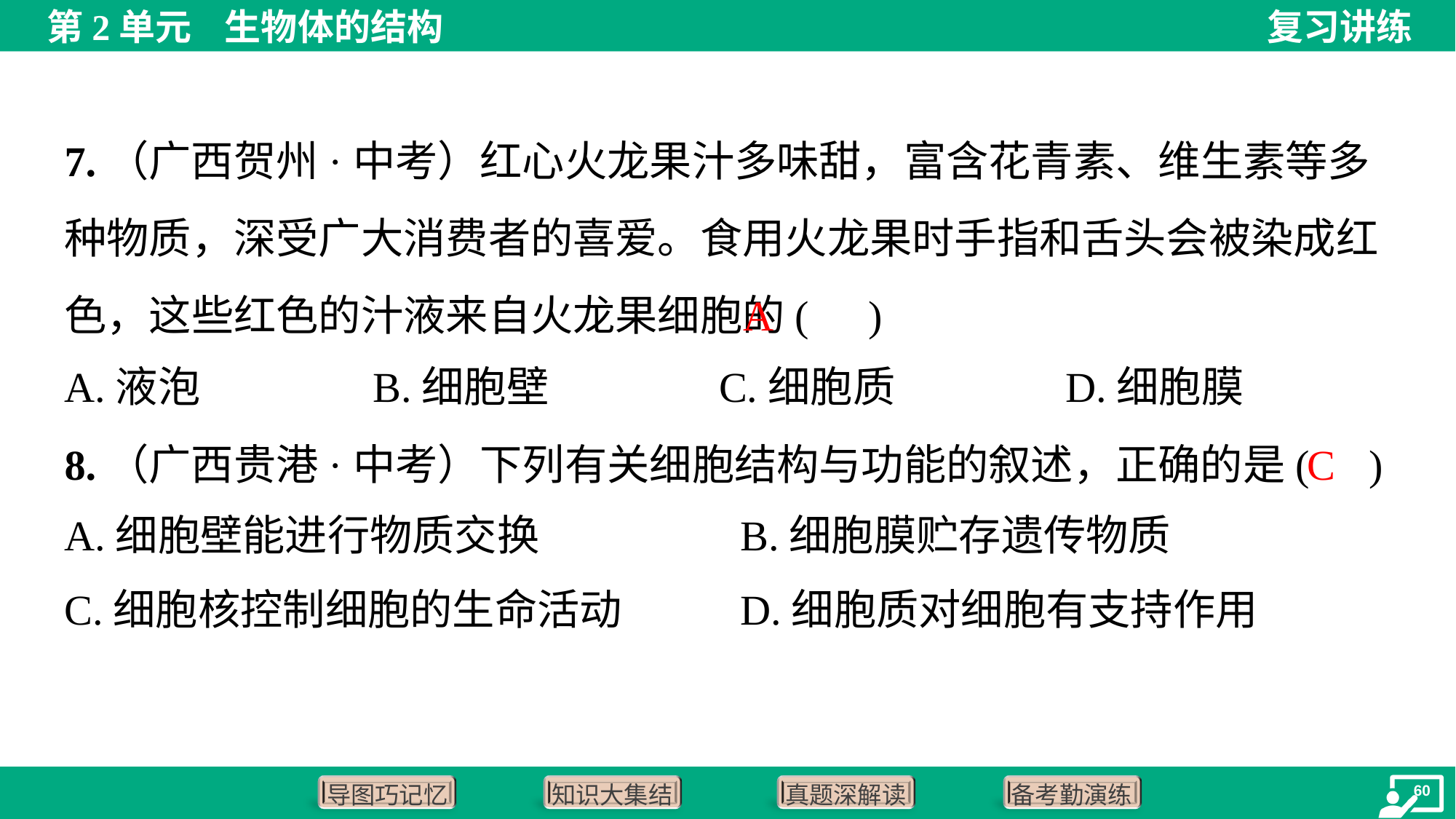

7.（广西贺州·中考）红心火龙果汁多味甜，富含花青素、维生素等多种物质，深受广大消费者的喜爱。食用火龙果时手指和舌头会被染成红色，这些红色的汁液来自火龙果细胞的(     )
A
A.液泡	B.细胞壁	C.细胞质	D.细胞膜
8.（广西贵港·中考）下列有关细胞结构与功能的叙述，正确的是(     )
C
A.细胞壁能进行物质交换	B.细胞膜贮存遗传物质
C.细胞核控制细胞的生命活动	D.细胞质对细胞有支持作用